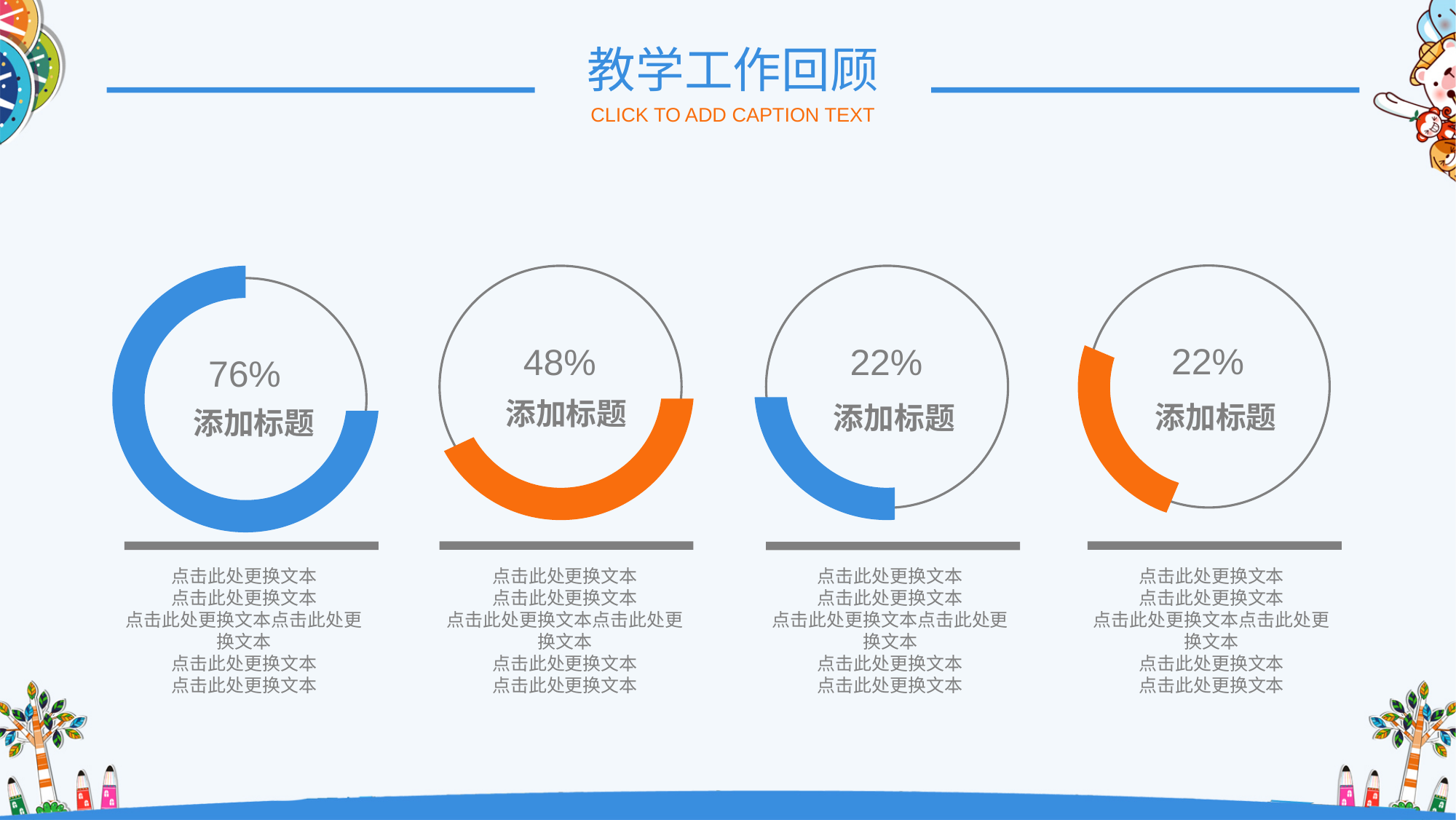

教学工作回顾

CLICK TO ADD CAPTION TEXT

22%

添加标题

76%
添加标题

48%
添加标题

22%
添加标题

点击此处更换文本
点击此处更换文本
点击此处更换文本点击此处更换文本
点击此处更换文本
点击此处更换文本

点击此处更换文本
点击此处更换文本
点击此处更换文本点击此处更换文本
点击此处更换文本
点击此处更换文本

点击此处更换文本
点击此处更换文本
点击此处更换文本点击此处更换文本
点击此处更换文本
点击此处更换文本

点击此处更换文本
点击此处更换文本
点击此处更换文本点击此处更换文本
点击此处更换文本
点击此处更换文本